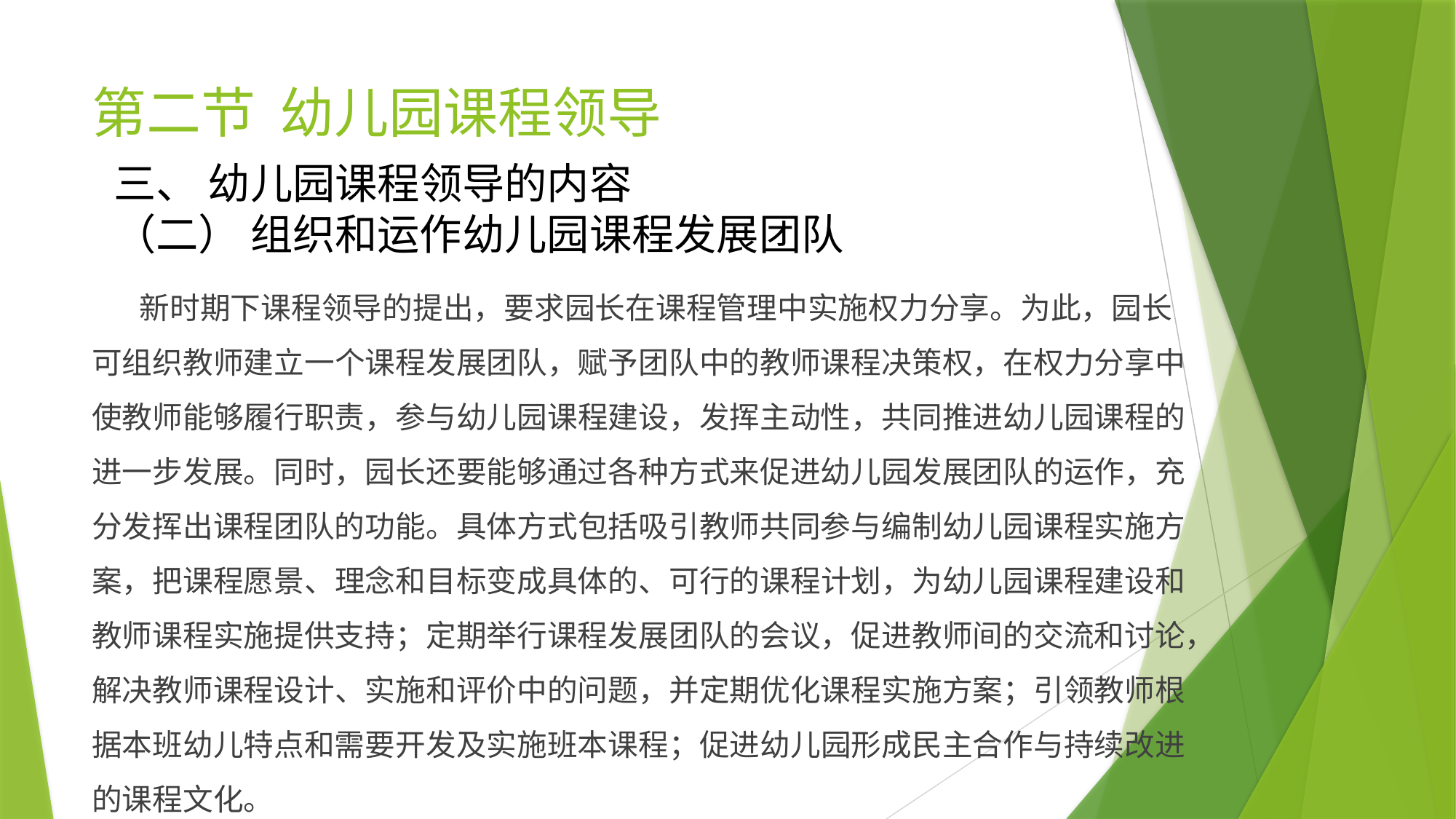

# 第二节  幼儿园课程领导
三、 幼儿园课程领导的内容
（二） 组织和运作幼儿园课程发展团队
      新时期下课程领导的提出，要求园长在课程管理中实施权力分享。为此，园长可组织教师建立一个课程发展团队，赋予团队中的教师课程决策权，在权力分享中使教师能够履行职责，参与幼儿园课程建设，发挥主动性，共同推进幼儿园课程的进一步发展。同时，园长还要能够通过各种方式来促进幼儿园发展团队的运作，充分发挥出课程团队的功能。具体方式包括吸引教师共同参与编制幼儿园课程实施方案，把课程愿景、理念和目标变成具体的、可行的课程计划，为幼儿园课程建设和教师课程实施提供支持；定期举行课程发展团队的会议，促进教师间的交流和讨论，解决教师课程设计、实施和评价中的问题，并定期优化课程实施方案；引领教师根据本班幼儿特点和需要开发及实施班本课程；促进幼儿园形成民主合作与持续改进的课程文化。